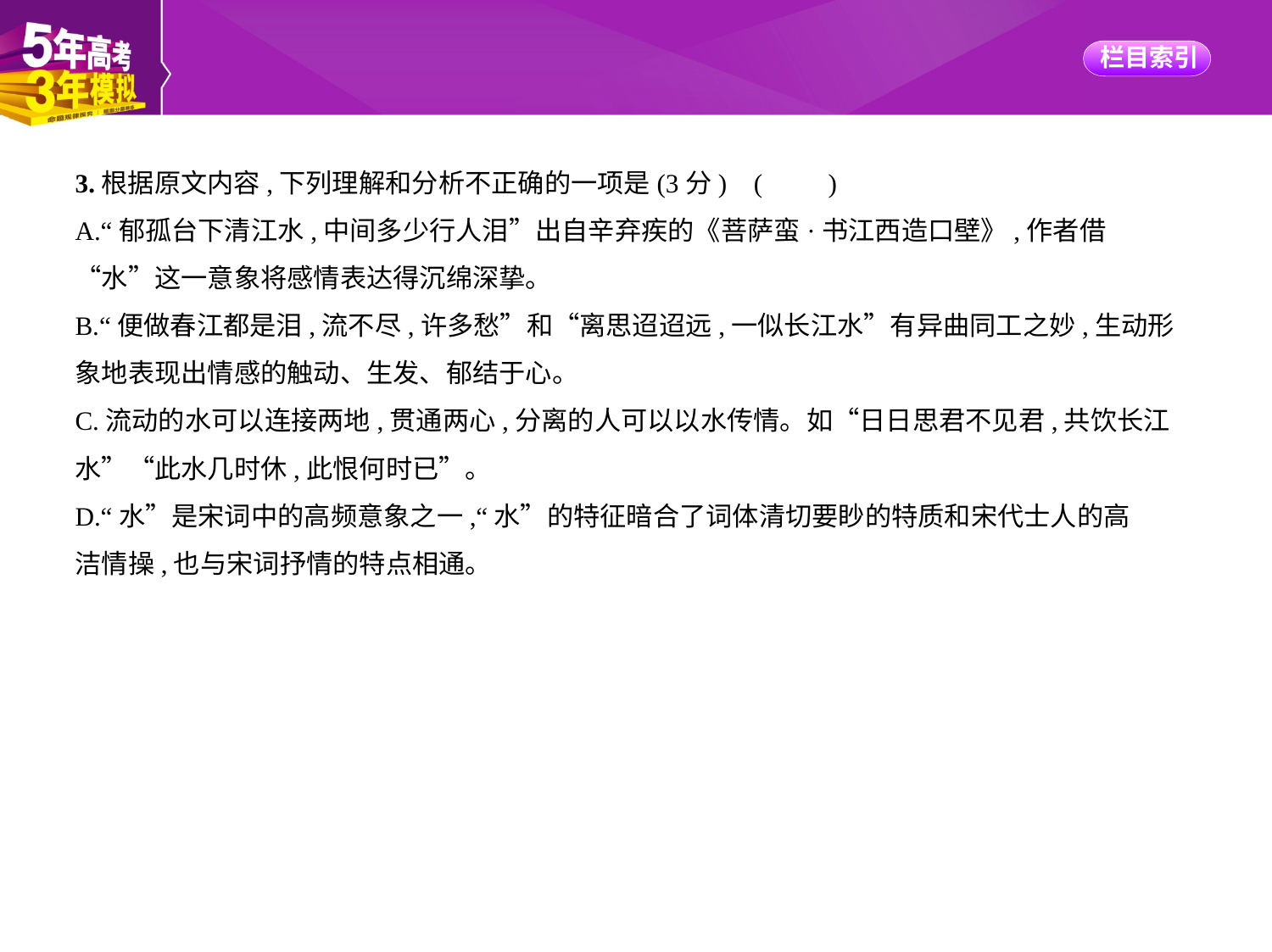

3.根据原文内容,下列理解和分析不正确的一项是(3分) (　　)
A.“郁孤台下清江水,中间多少行人泪”出自辛弃疾的《菩萨蛮·书江西造口壁》,作者借
“水”这一意象将感情表达得沉绵深挚。
B.“便做春江都是泪,流不尽,许多愁”和“离思迢迢远,一似长江水”有异曲同工之妙,生动形
象地表现出情感的触动、生发、郁结于心。
C.流动的水可以连接两地,贯通两心,分离的人可以以水传情。如“日日思君不见君,共饮长江
水”“此水几时休,此恨何时已”。
D.“水”是宋词中的高频意象之一,“水”的特征暗合了词体清切要眇的特质和宋代士人的高
洁情操,也与宋词抒情的特点相通。